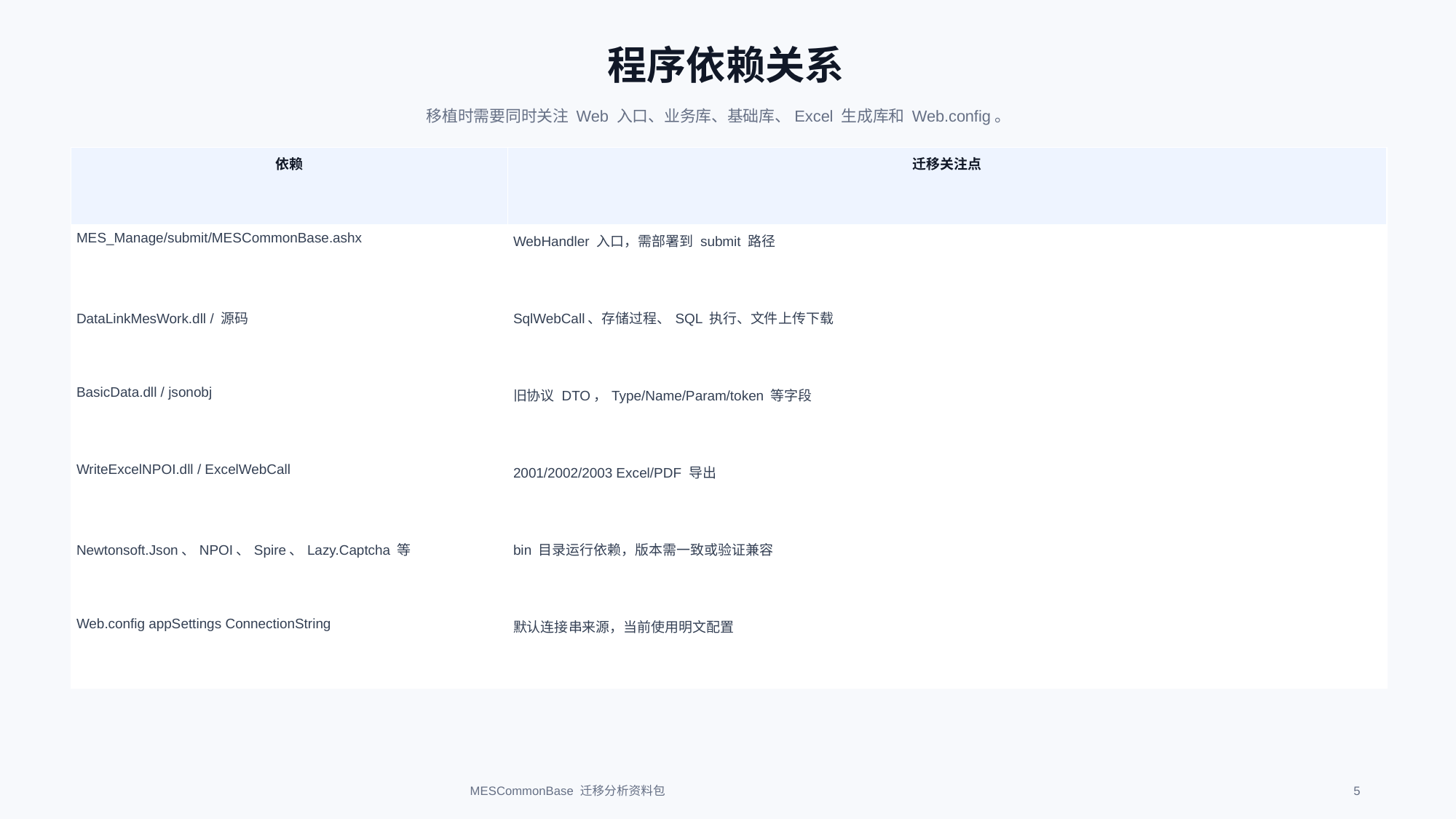

程序依赖关系
移植时需要同时关注 Web 入口、业务库、基础库、Excel 生成库和 Web.config。
| 依赖 | 迁移关注点 |
| --- | --- |
| MES\_Manage/submit/MESCommonBase.ashx | WebHandler 入口，需部署到 submit 路径 |
| DataLinkMesWork.dll / 源码 | SqlWebCall、存储过程、SQL 执行、文件上传下载 |
| BasicData.dll / jsonobj | 旧协议 DTO，Type/Name/Param/token 等字段 |
| WriteExcelNPOI.dll / ExcelWebCall | 2001/2002/2003 Excel/PDF 导出 |
| Newtonsoft.Json、NPOI、Spire、Lazy.Captcha 等 | bin 目录运行依赖，版本需一致或验证兼容 |
| Web.config appSettings ConnectionString | 默认连接串来源，当前使用明文配置 |
MESCommonBase 迁移分析资料包
5